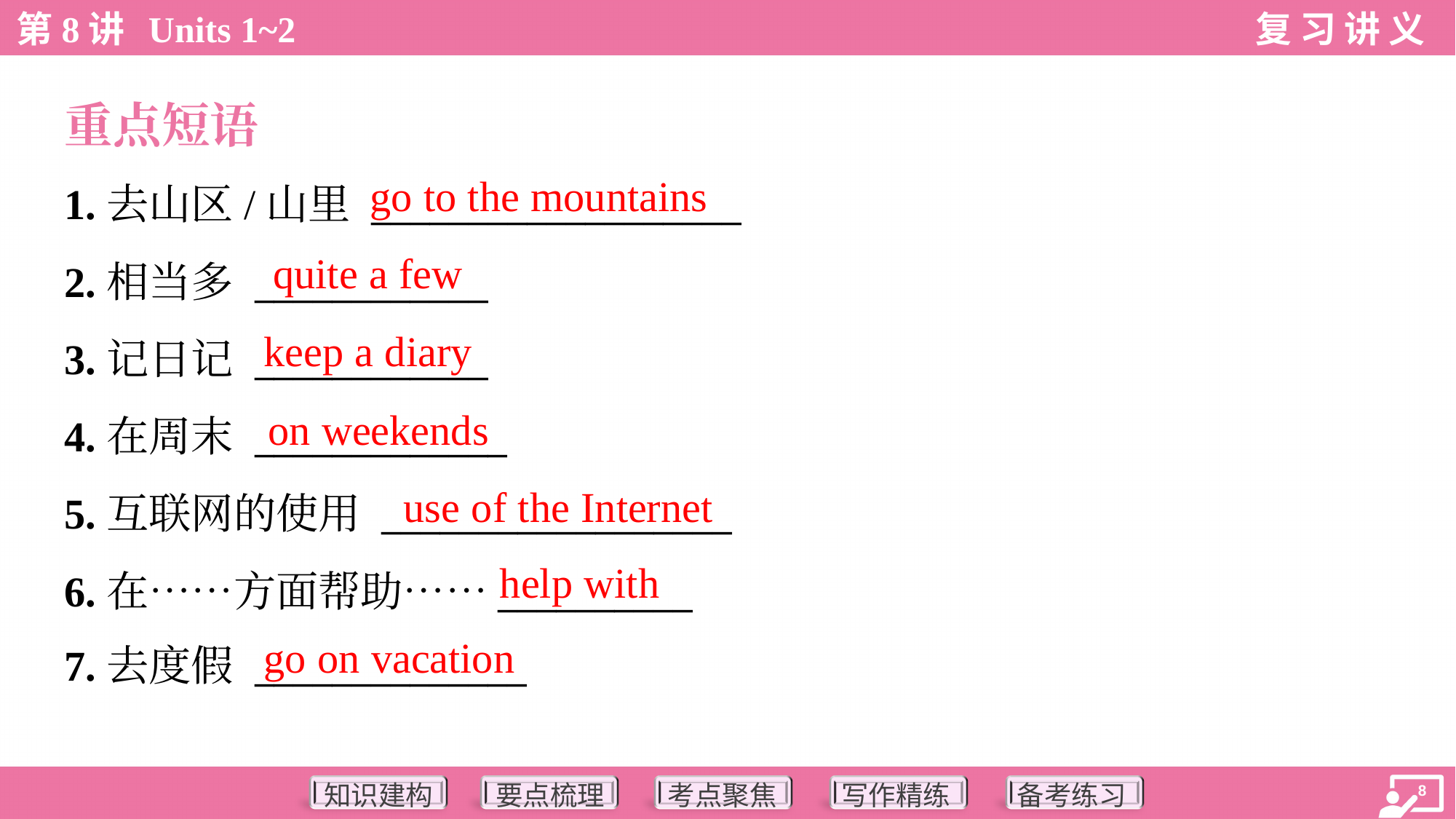

重点短语
go to the mountains
1.去山区/山里 ___________________
2.相当多 ____________
3.记日记 ____________
4.在周末 _____________
5.互联网的使用 __________________
6.在……方面帮助……__________
7.去度假 ______________
quite a few
keep a diary
on weekends
use of the Internet
help with
go on vacation